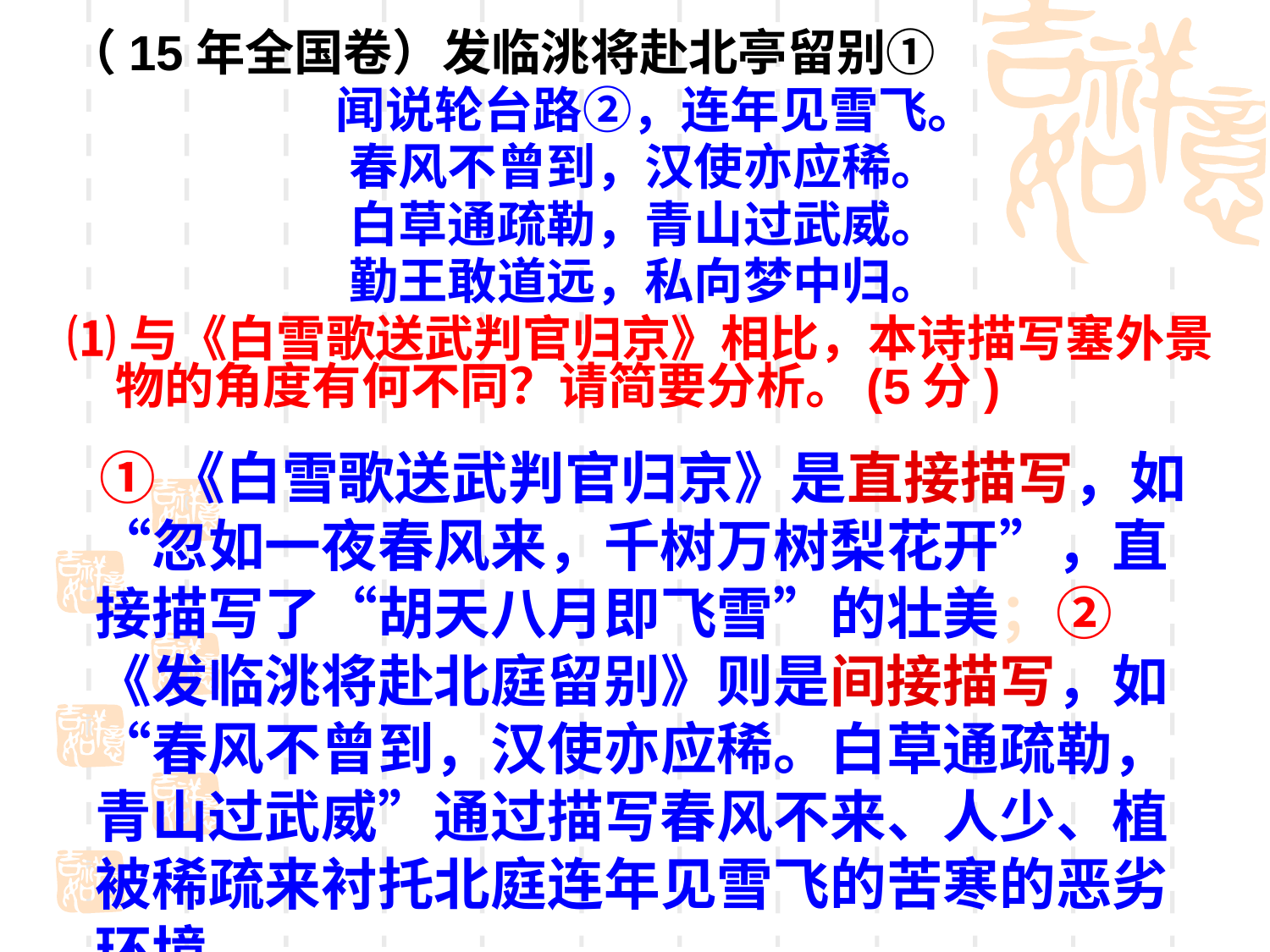

（15年全国卷）发临洮将赴北亭留别①
 闻说轮台路②，连年见雪飞。
春风不曾到，汉使亦应稀。
白草通疏勒，青山过武威。
勤王敢道远，私向梦中归。
⑴与《白雪歌送武判官归京》相比，本诗描写塞外景物的角度有何不同？请简要分析。(5分)
    ①《白雪歌送武判官归京》是直接描写，如“忽如一夜春风来，千树万树梨花开”，直接描写了“胡天八月即飞雪”的壮美；②《发临洮将赴北庭留别》则是间接描写，如“春风不曾到，汉使亦应稀。白草通疏勒，青山过武威”通过描写春风不来、人少、植被稀疏来衬托北庭连年见雪飞的苦寒的恶劣环境。